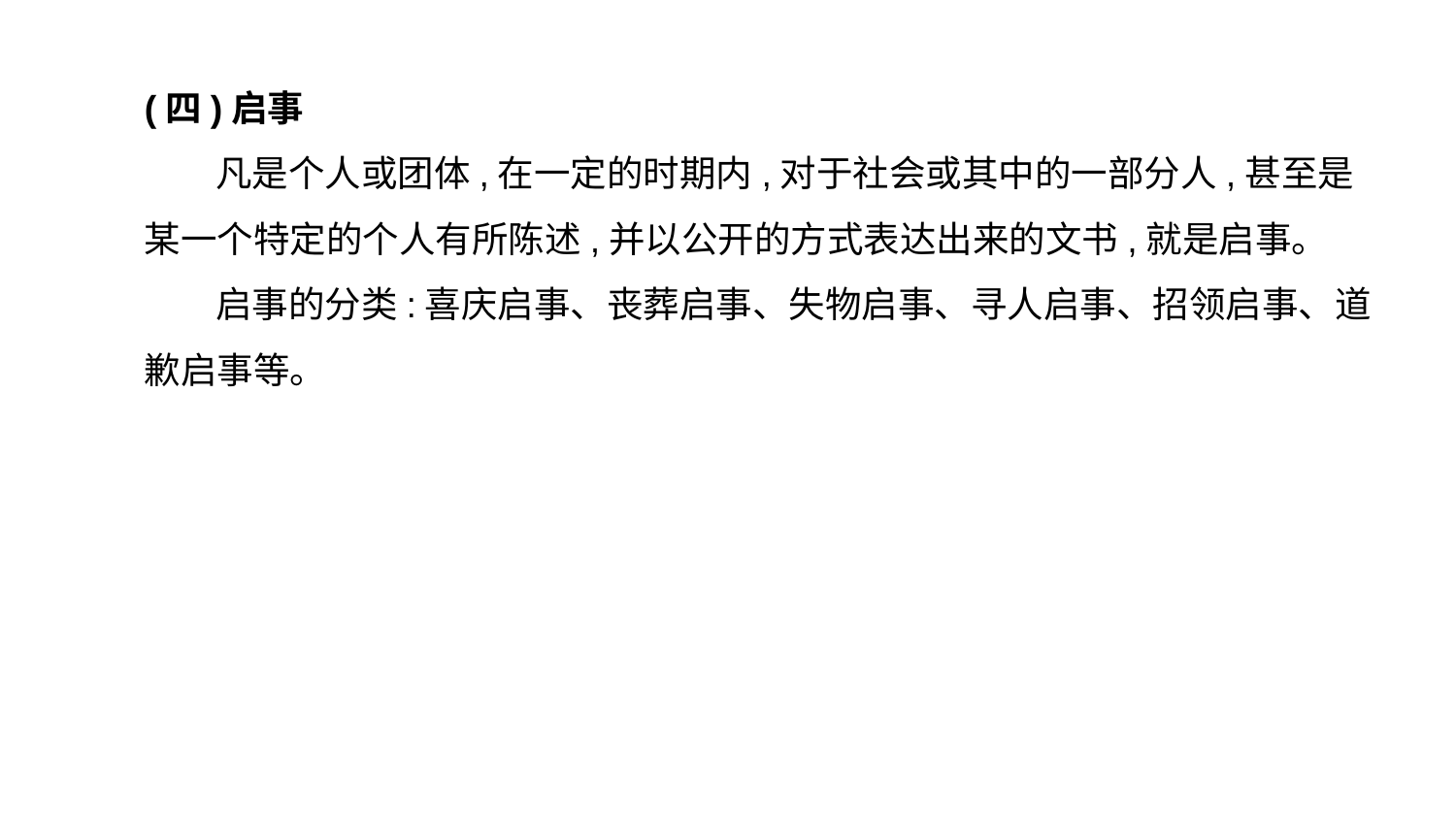

(四)启事
凡是个人或团体,在一定的时期内,对于社会或其中的一部分人,甚至是某一个特定的个人有所陈述,并以公开的方式表达出来的文书,就是启事。
启事的分类:喜庆启事、丧葬启事、失物启事、寻人启事、招领启事、道歉启事等。